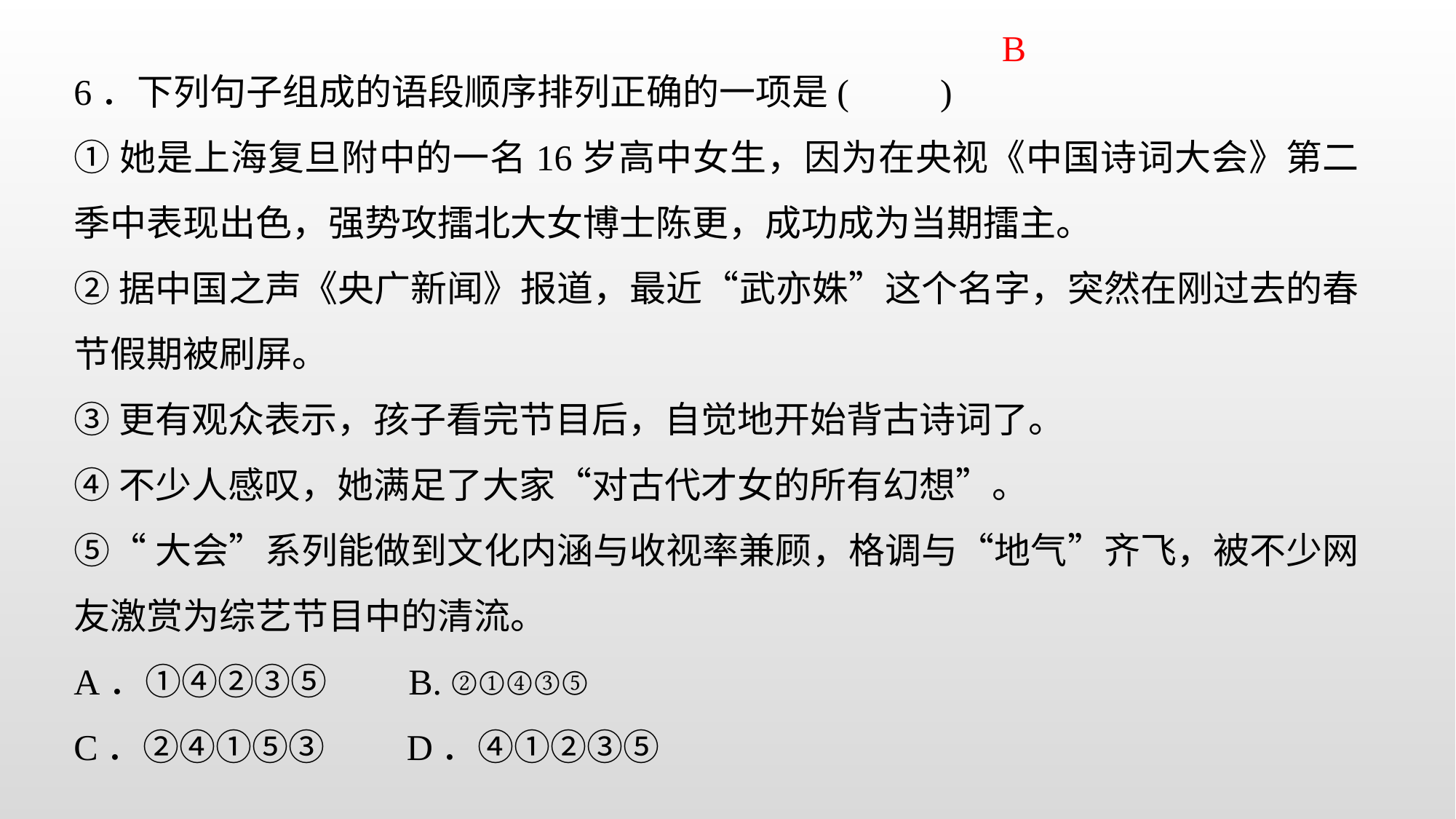

B
6．下列句子组成的语段顺序排列正确的一项是(          )
①她是上海复旦附中的一名16岁高中女生，因为在央视《中国诗词大会》第二季中表现出色，强势攻擂北大女博士陈更，成功成为当期擂主。
②据中国之声《央广新闻》报道，最近“武亦姝”这个名字，突然在刚过去的春节假期被刷屏。
③更有观众表示，孩子看完节目后，自觉地开始背古诗词了。
④不少人感叹，她满足了大家“对古代才女的所有幻想”。
⑤“大会”系列能做到文化内涵与收视率兼顾，格调与“地气”齐飞，被不少网友激赏为综艺节目中的清流。
A．①④②③⑤　　B. ②①④③⑤
C．②④①⑤③　　D．④①②③⑤